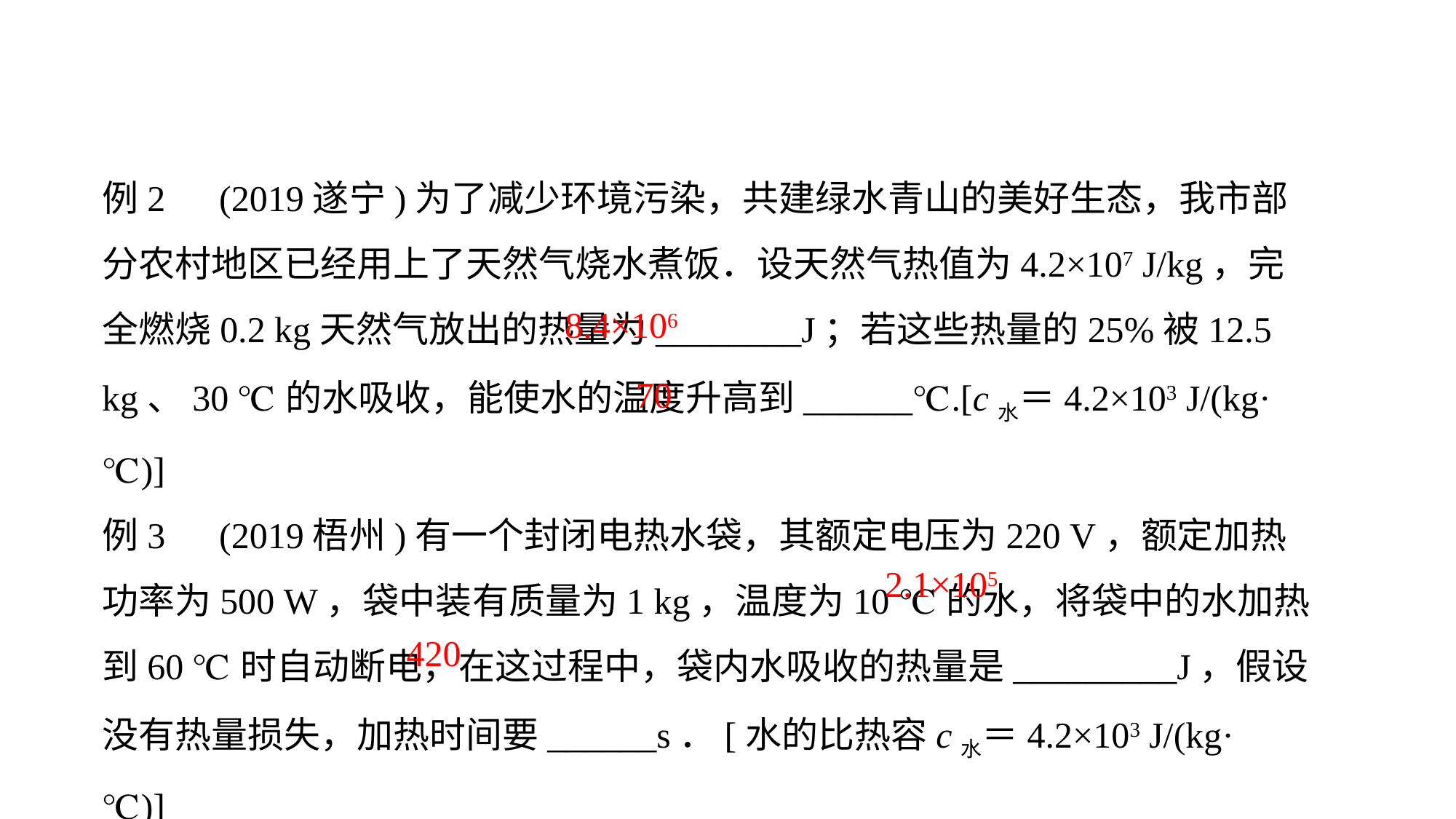

例2　(2019遂宁)为了减少环境污染，共建绿水青山的美好生态，我市部分农村地区已经用上了天然气烧水煮饭．设天然气热值为4.2×107 J/kg，完全燃烧0.2 kg天然气放出的热量为________J；若这些热量的25%被12.5 kg、30 ℃的水吸收，能使水的温度升高到______℃.[c水＝4.2×103 J/(kg·℃)]
例3　(2019梧州)有一个封闭电热水袋，其额定电压为220 V，额定加热功率为500 W，袋中装有质量为1 kg，温度为10 ℃的水，将袋中的水加热到60 ℃时自动断电，在这过程中，袋内水吸收的热量是_________J，假设没有热量损失，加热时间要______s．[水的比热容c水＝4.2×103 J/(kg·℃)]
8.4×106
70
2.1×105
420